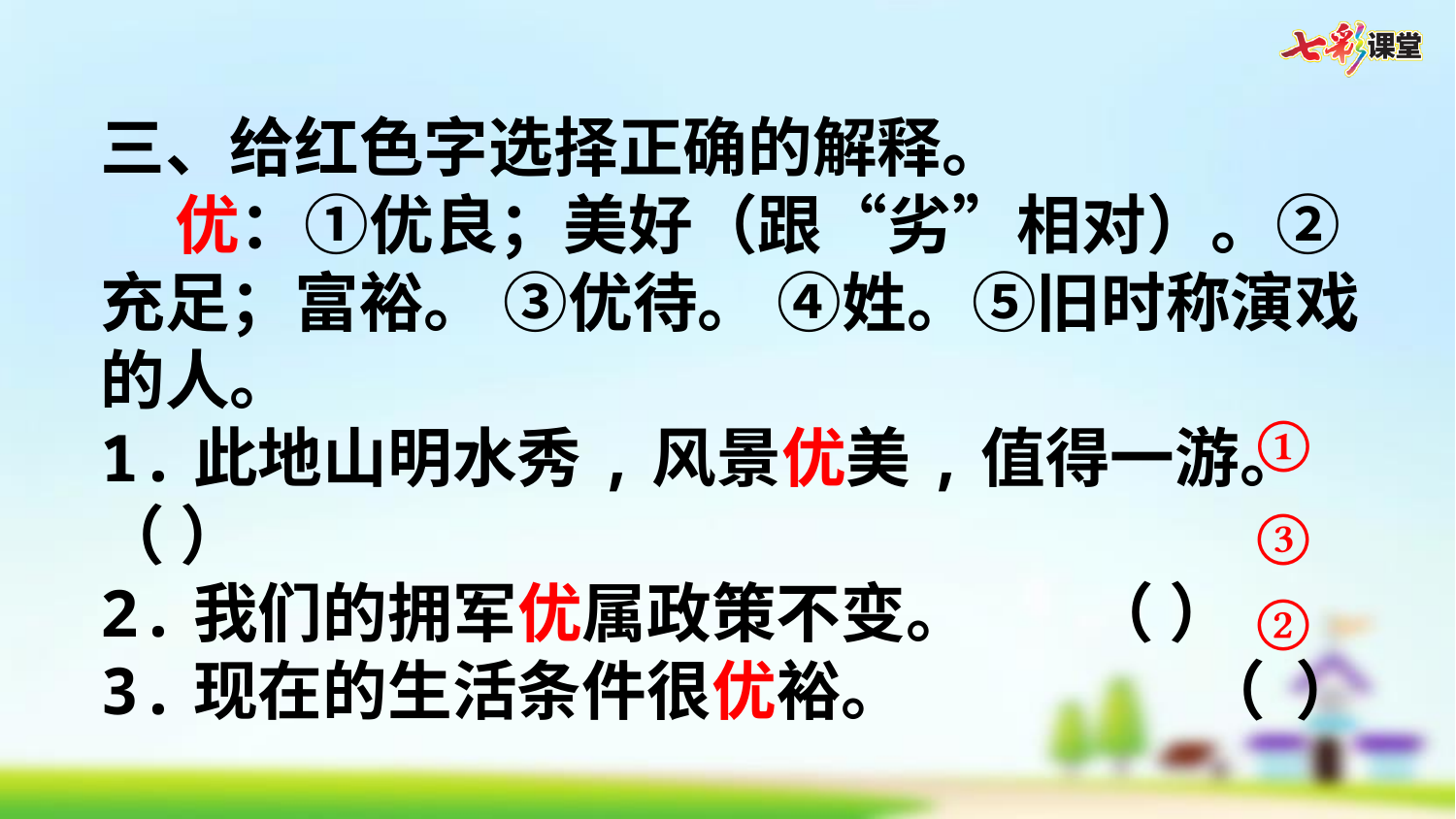

三、给红色字选择正确的解释。
    优：①优良；美好（跟“劣”相对）。②充足；富裕。 ③优待。 ④姓。⑤旧时称演戏的人。
1.此地山明水秀,风景优美,值得一游。（ ）
2.我们的拥军优属政策不变。        （ ）
3.现在的生活条件很优裕。                    （  ）
①
③
②